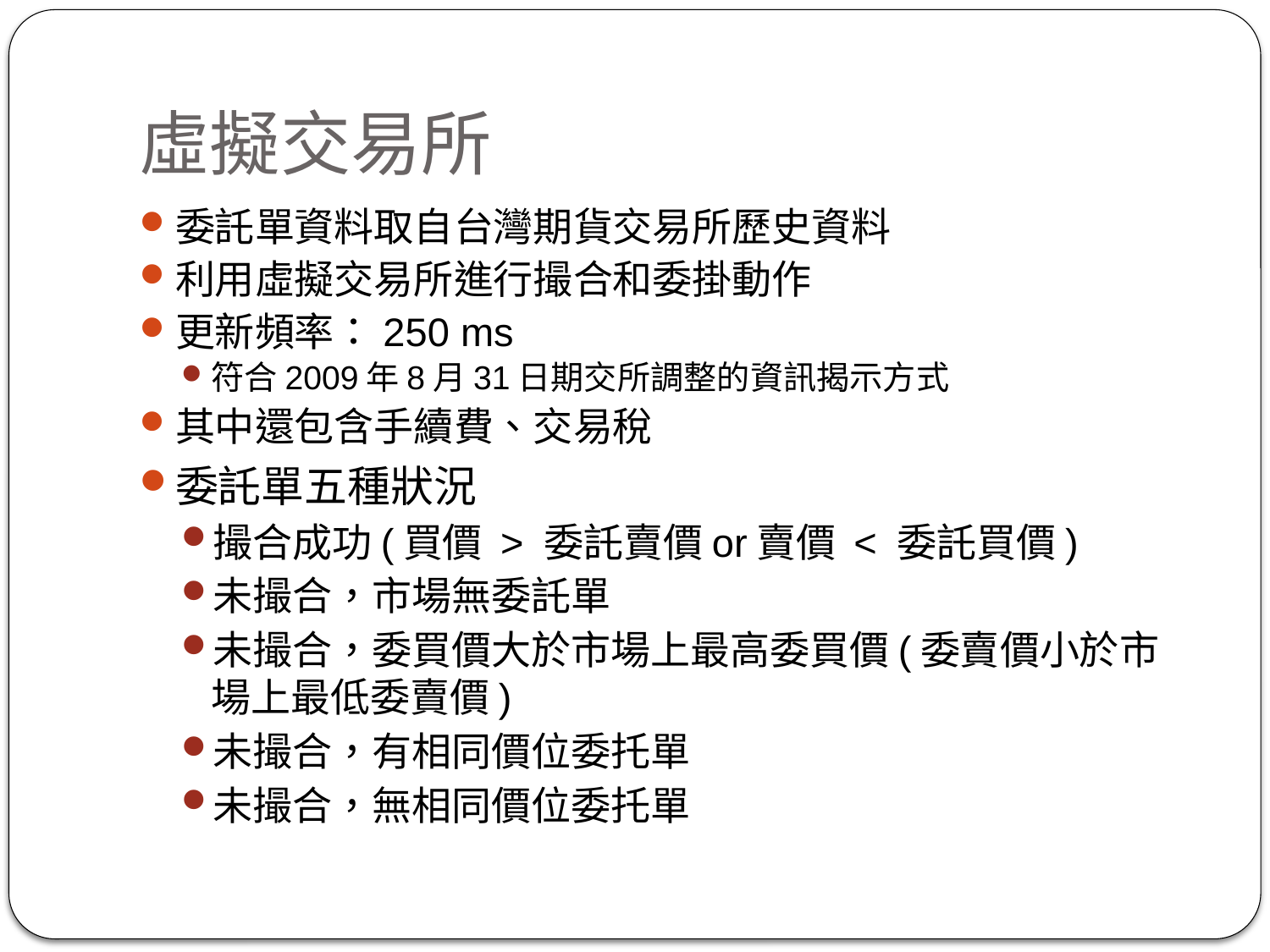

# 虛擬交易所
委託單資料取自台灣期貨交易所歷史資料
利用虛擬交易所進行撮合和委掛動作
更新頻率：250 ms
符合2009年8月31日期交所調整的資訊揭示方式
其中還包含手續費、交易稅
委託單五種狀況
撮合成功(買價 > 委託賣價or賣價 < 委託買價)
未撮合，市場無委託單
未撮合，委買價大於市場上最高委買價(委賣價小於市場上最低委賣價)
未撮合，有相同價位委托單
未撮合，無相同價位委托單